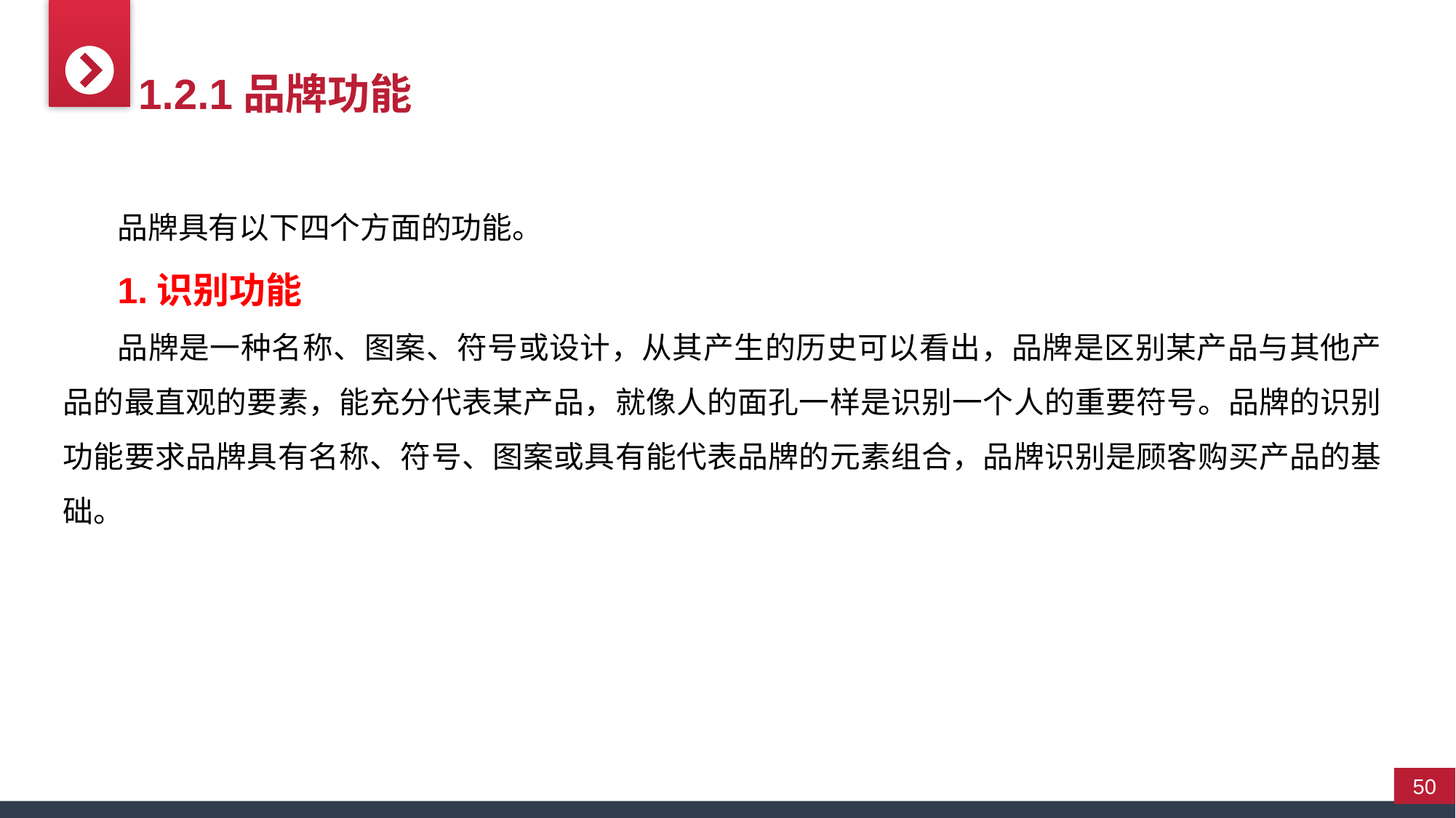

1.2.1品牌功能
品牌具有以下四个方面的功能。
1.识别功能
品牌是一种名称、图案、符号或设计，从其产生的历史可以看出，品牌是区别某产品与其他产品的最直观的要素，能充分代表某产品，就像人的面孔一样是识别一个人的重要符号。品牌的识别功能要求品牌具有名称、符号、图案或具有能代表品牌的元素组合，品牌识别是顾客购买产品的基础。